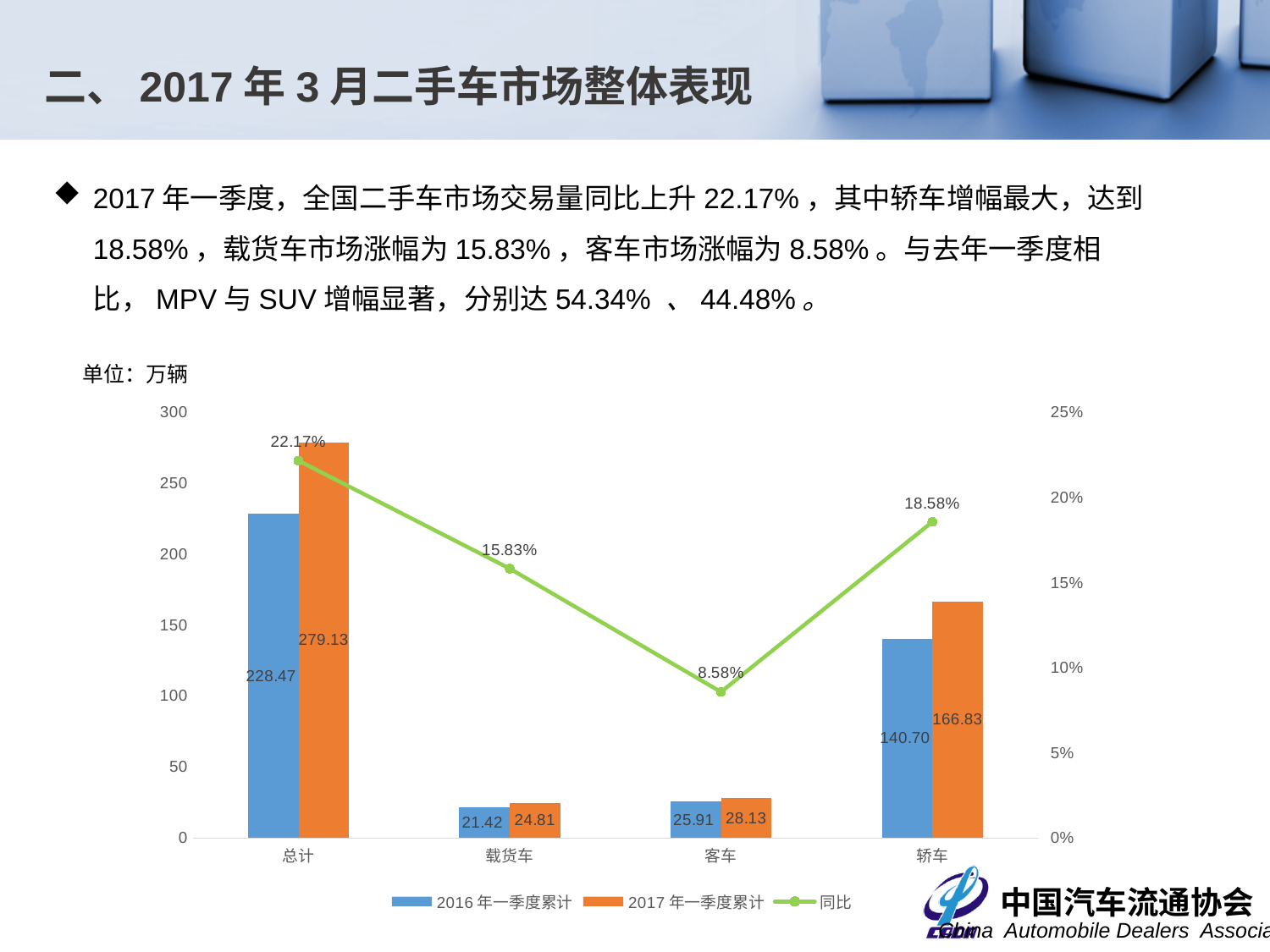

二、2017年3月二手车市场整体表现
2017年一季度，全国二手车市场交易量同比上升22.17%，其中轿车增幅最大，达到18.58%，载货车市场涨幅为15.83%，客车市场涨幅为8.58%。与去年一季度相比，MPV与SUV增幅显著，分别达54.34% 、44.48%。

单位：万辆

### Chart

| Category | 2016年一季度累计 | 2017年一季度累计 | 同比 |
|---|---|---|---|
| 总计 | 228.4678 | 279.1283 | 0.221740218971776 |
| 载货车 | 21.4184 | 24.8092 | 0.158312478990027 |
| 客车 | 25.9098 | 28.1335 | 0.0858246686581912 |
| 轿车 | 140.695 | 166.8303 | 0.185758555741142 |